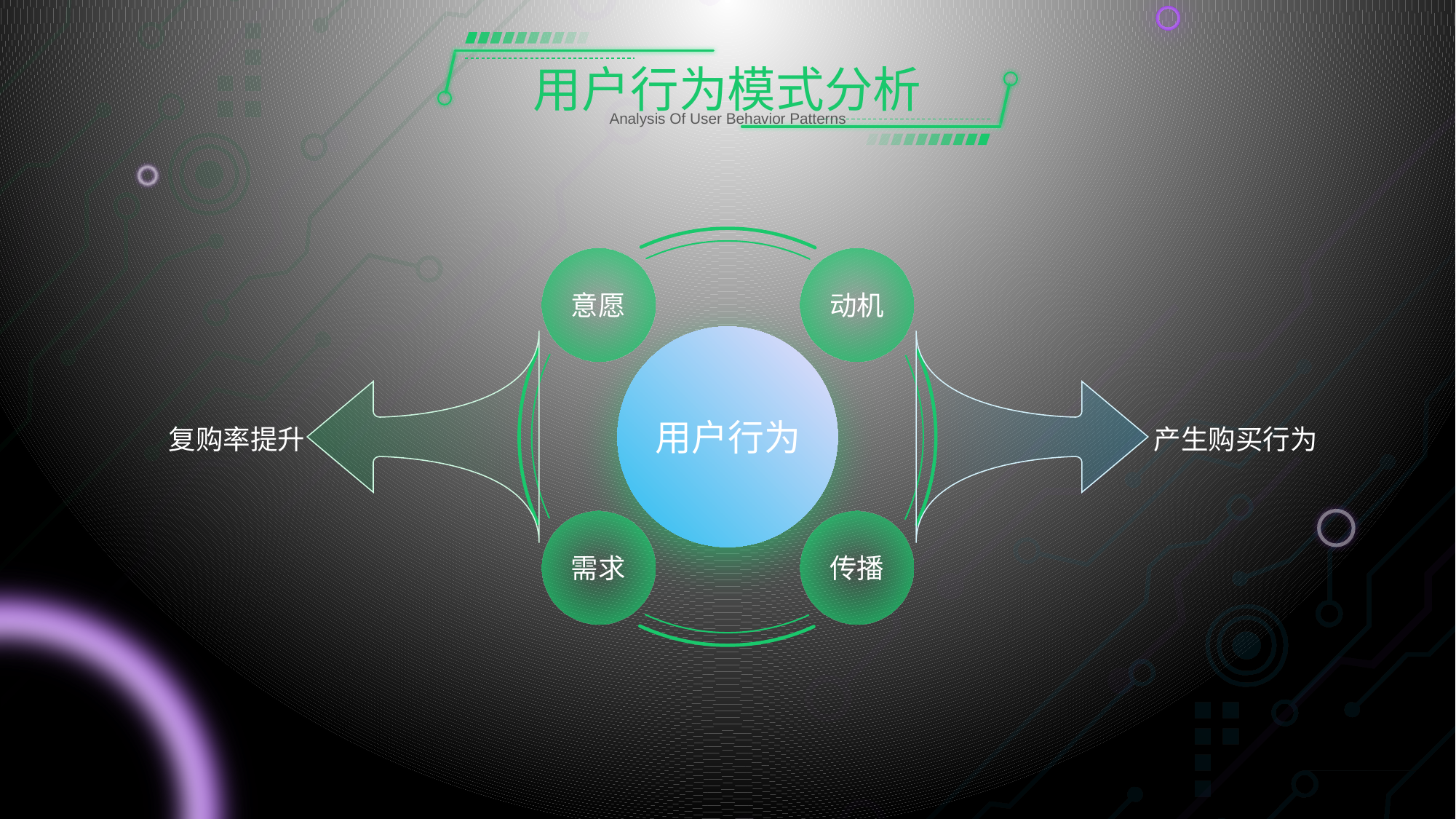

# 用户行为模式分析
Analysis Of User Behavior Patterns

意愿
动机

复购率提升
产生购买行为
用户行为

需求
传播